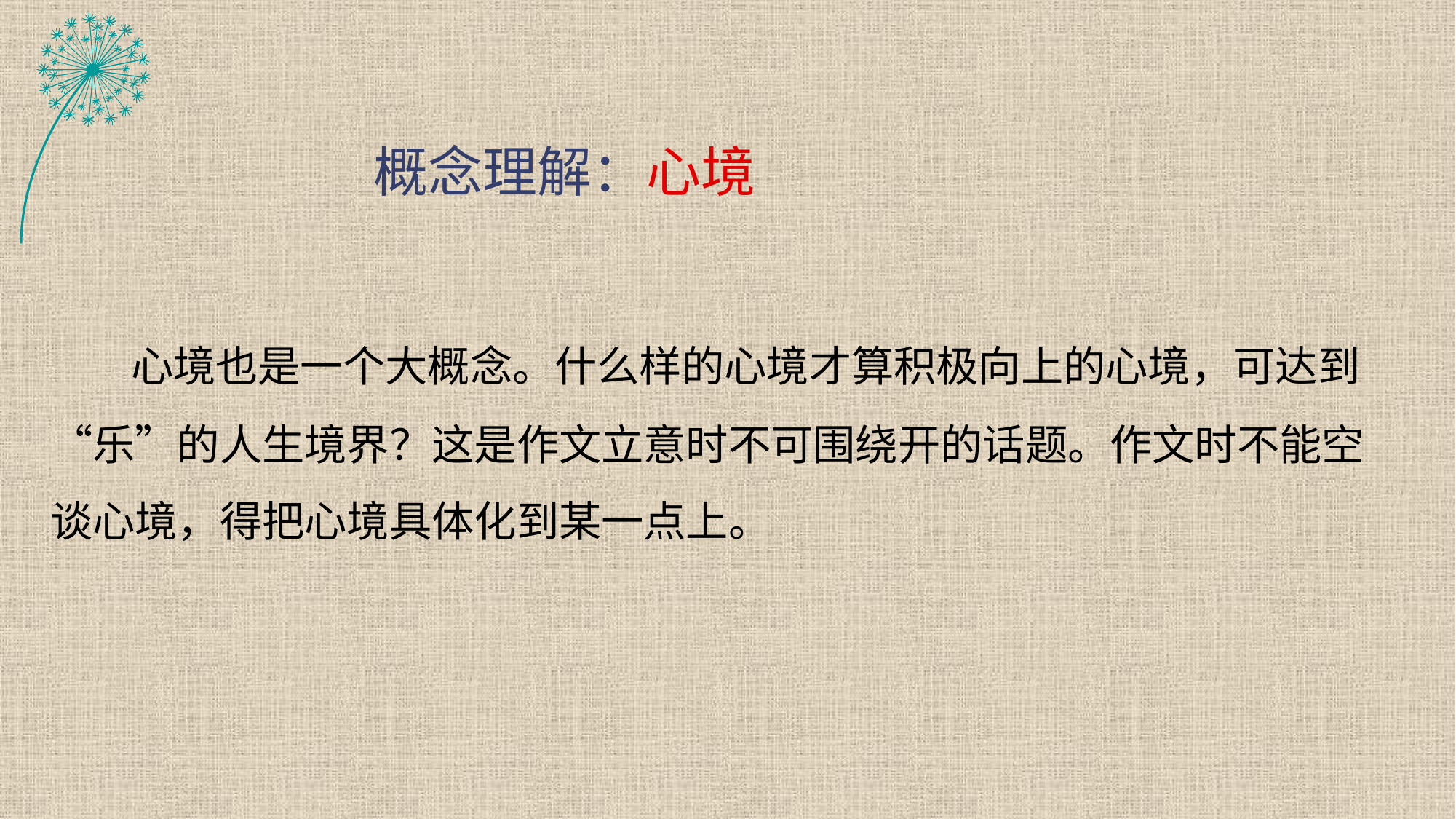

概念理解：心境
      心境也是一个大概念。什么样的心境才算积极向上的心境，可达到“乐”的人生境界？这是作文立意时不可围绕开的话题。作文时不能空谈心境，得把心境具体化到某一点上。

73